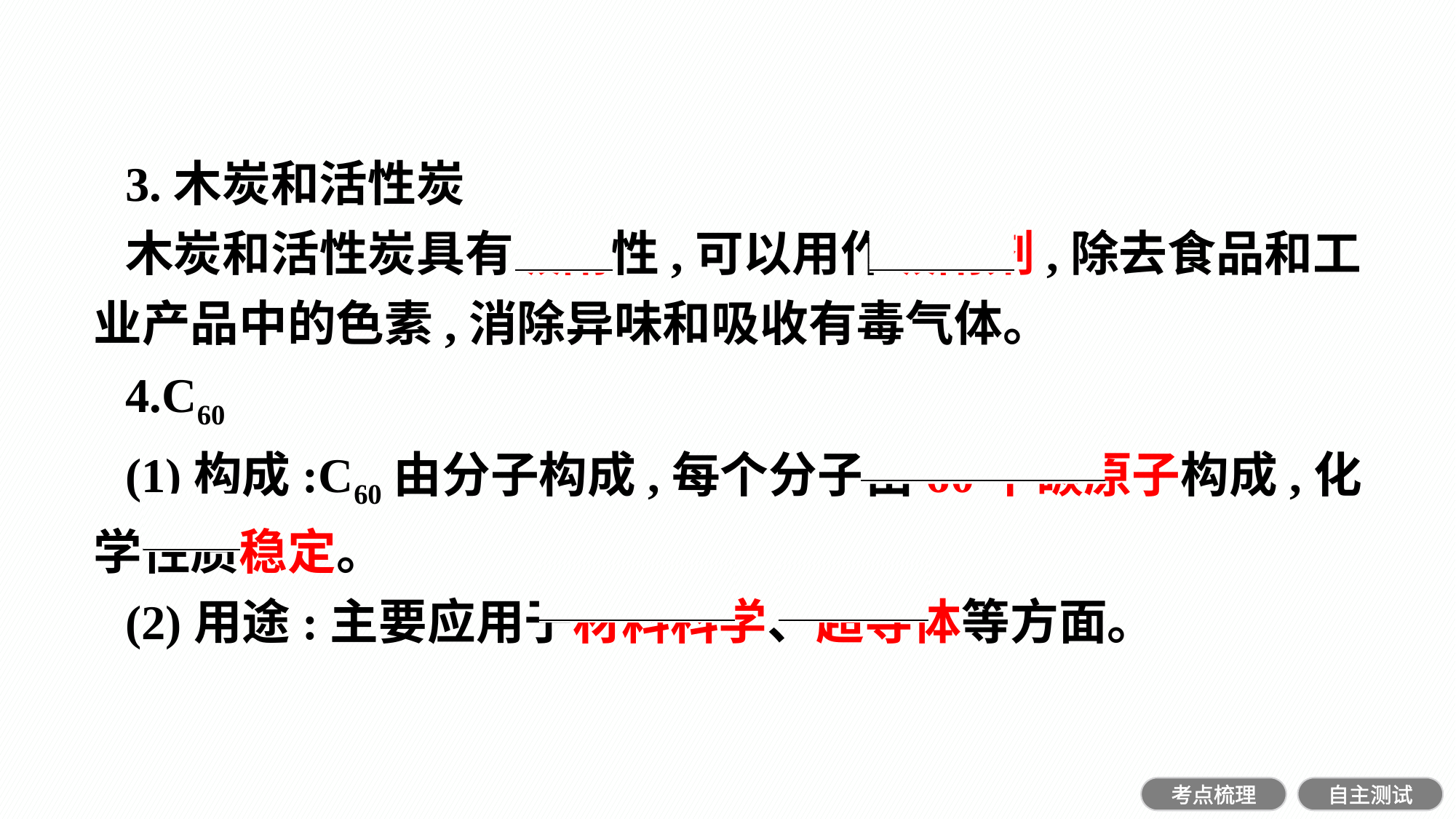

3.木炭和活性炭
木炭和活性炭具有吸附性,可以用作吸附剂,除去食品和工业产品中的色素,消除异味和吸收有毒气体。
4.C60
(1)构成:C60由分子构成,每个分子由60个碳原子构成,化学性质稳定。
(2)用途:主要应用于材料科学、超导体等方面。